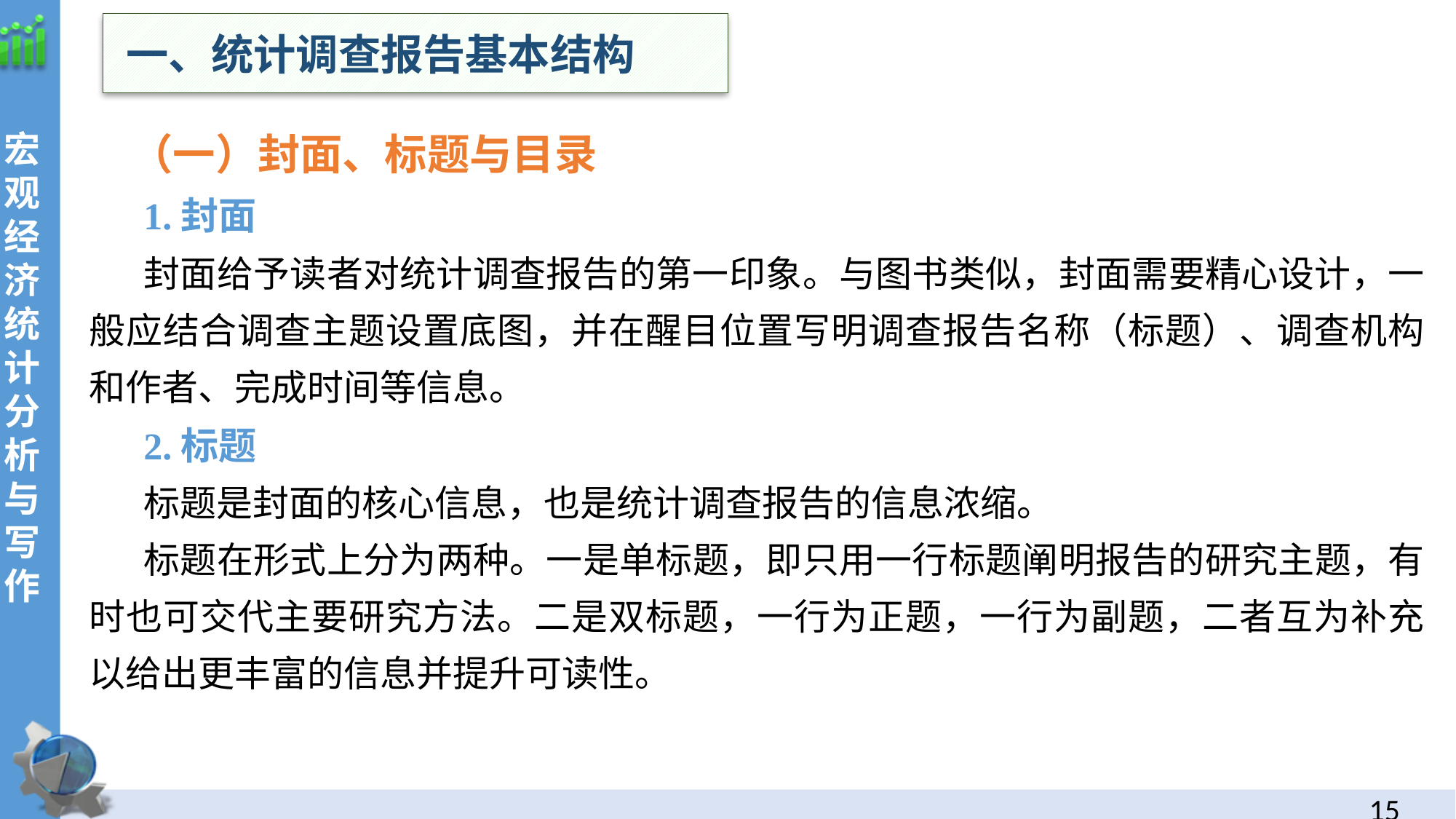

一、统计调查报告基本结构
    （一）封面、标题与目录
1.封面
封面给予读者对统计调查报告的第一印象。与图书类似，封面需要精心设计，一般应结合调查主题设置底图，并在醒目位置写明调查报告名称（标题）、调查机构和作者、完成时间等信息。
2.标题
标题是封面的核心信息，也是统计调查报告的信息浓缩。
标题在形式上分为两种。一是单标题，即只用一行标题阐明报告的研究主题，有时也可交代主要研究方法。二是双标题，一行为正题，一行为副题，二者互为补充以给出更丰富的信息并提升可读性。

15